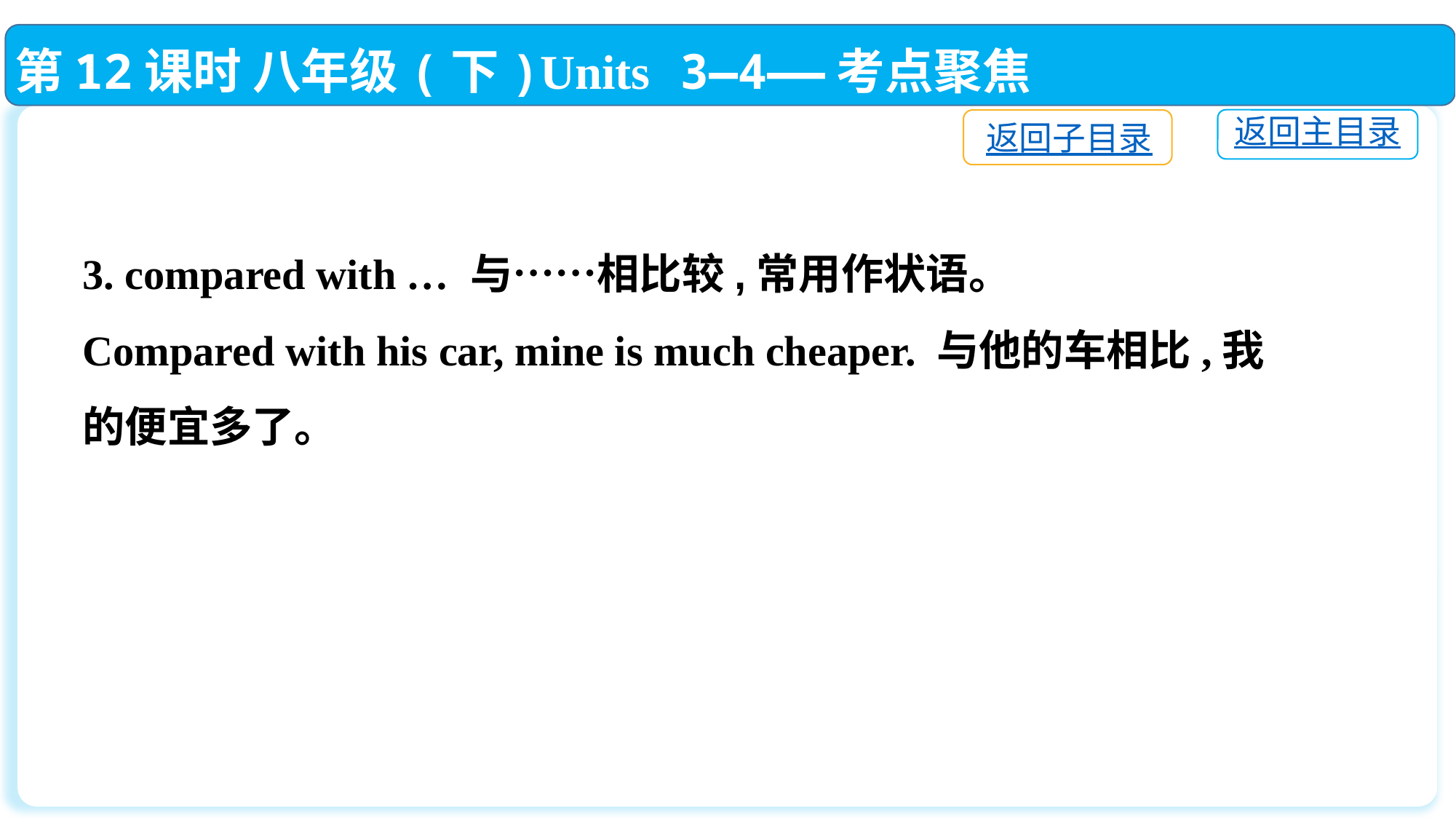

第12课时 八年级(下)Units 3—4——考点聚焦

返回主目录

返回子目录
3. compared with … 与……相比较,常用作状语。
Compared with his car, mine is much cheaper. 与他的车相比,我的便宜多了。